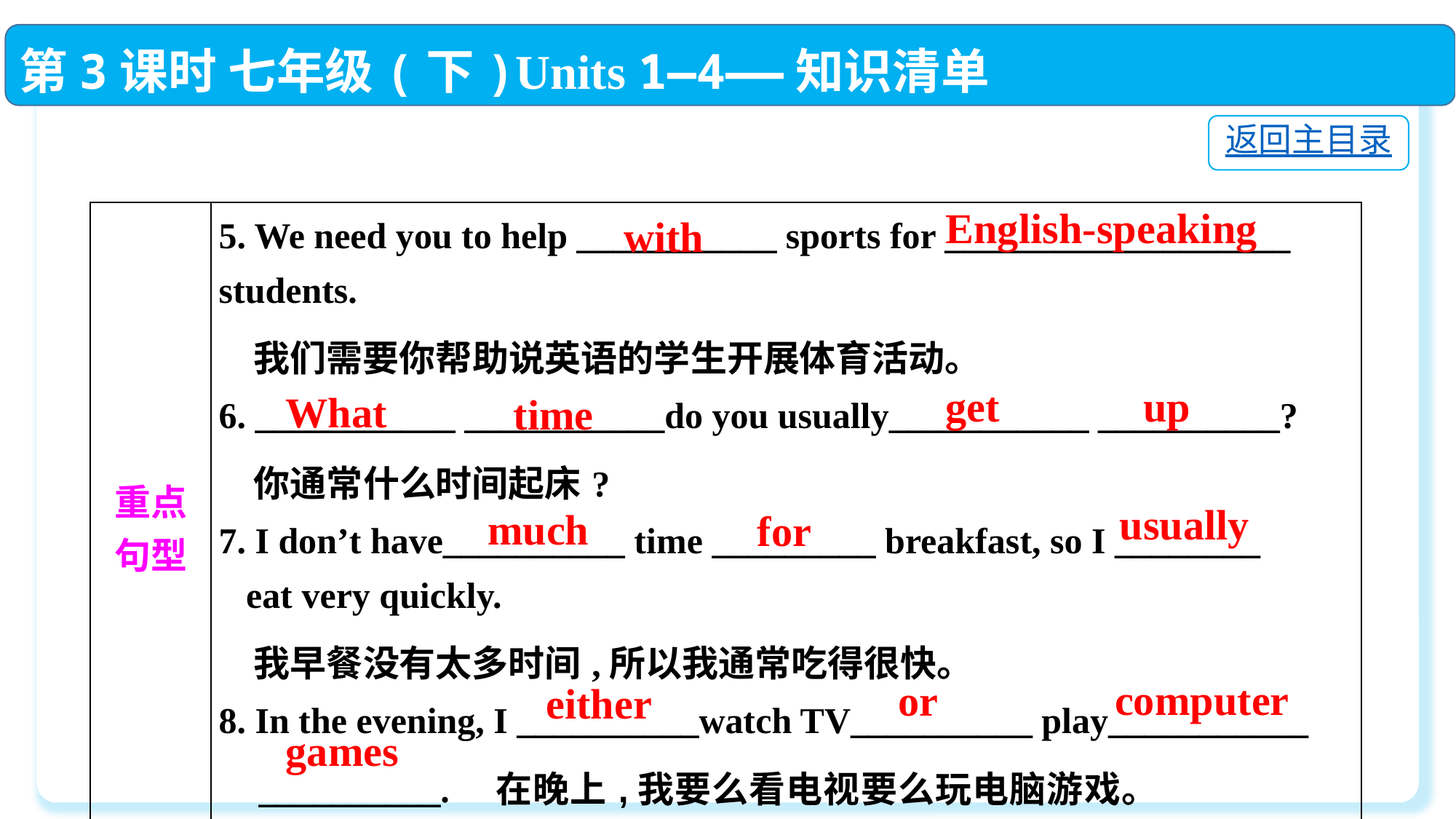

第3课时 七年级(下)Units 1—4——知识清单

返回主目录
English-speaking
| 重点 句型 | 5. We need you to help \_\_\_\_\_\_\_\_\_\_\_ sports for \_\_\_\_\_\_\_\_\_\_\_\_\_\_\_\_\_\_\_ students.  我们需要你帮助说英语的学生开展体育活动。 6. \_\_\_\_\_\_\_\_\_\_\_ \_\_\_\_\_\_\_\_\_\_\_do you usually\_\_\_\_\_\_\_\_\_\_\_ \_\_\_\_\_\_\_\_\_\_?  你通常什么时间起床? 7. I don’t have\_\_\_\_\_\_\_\_\_\_ time \_\_\_\_\_\_\_\_\_ breakfast, so I \_\_\_\_\_\_\_\_ eat very quickly.  我早餐没有太多时间,所以我通常吃得很快。 8. In the evening, I \_\_\_\_\_\_\_\_\_\_watch TV\_\_\_\_\_\_\_\_\_\_ play\_\_\_\_\_\_\_\_\_\_\_ \_\_\_\_\_\_\_\_\_\_.　在晚上,我要么看电视要么玩电脑游戏。 |
| --- | --- |
with
up
get
What
time
usually
much
for
computer
or
either
games